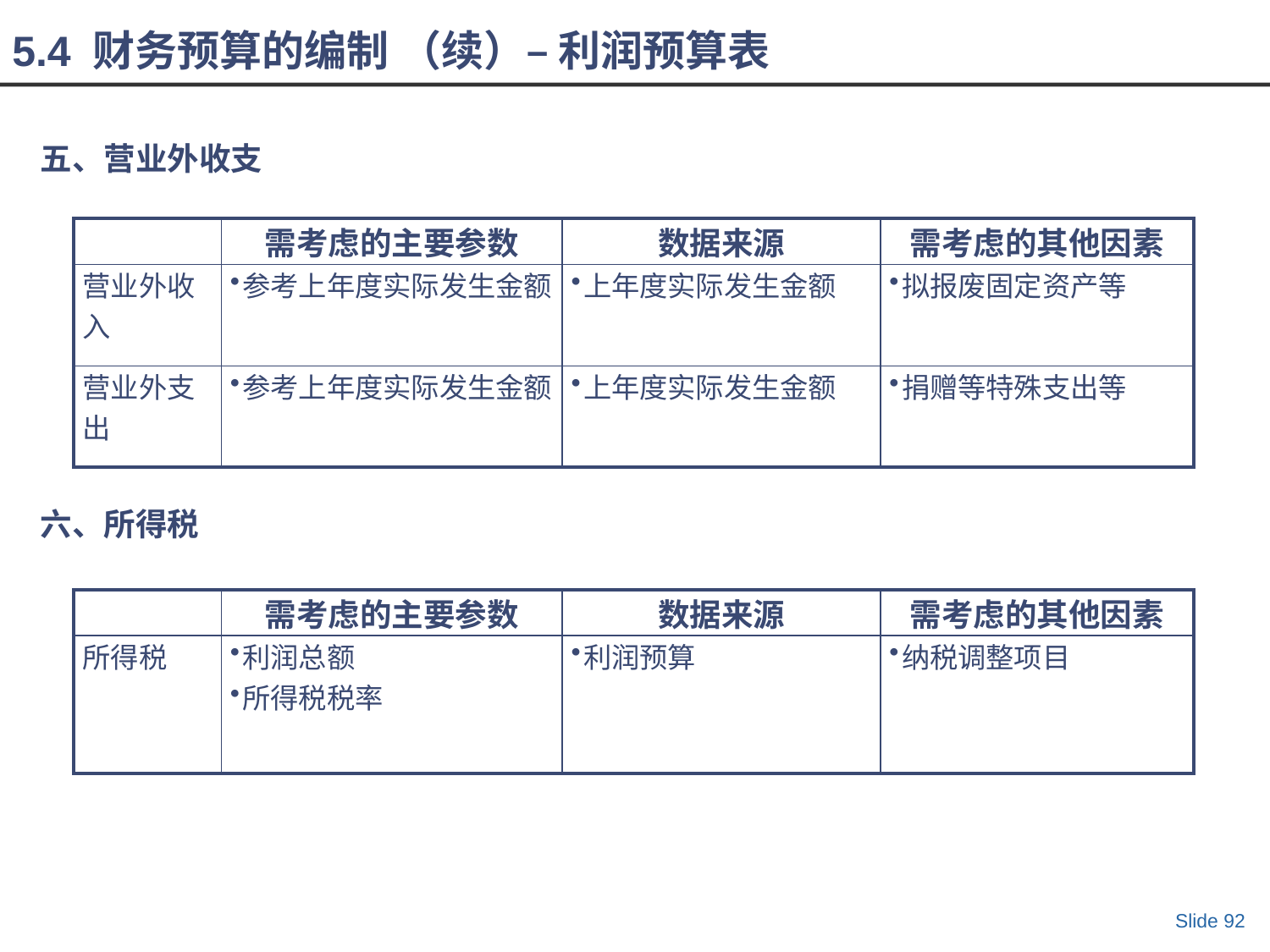

5.4 财务预算的编制 （续）– 利润预算表

五、营业外收支
|  | 需考虑的主要参数 | 数据来源 | 需考虑的其他因素 |
| --- | --- | --- | --- |
| 营业外收入 | 参考上年度实际发生金额 | 上年度实际发生金额 | 拟报废固定资产等 |
| 营业外支出 | 参考上年度实际发生金额 | 上年度实际发生金额 | 捐赠等特殊支出等 |
六、所得税
|  | 需考虑的主要参数 | 数据来源 | 需考虑的其他因素 |
| --- | --- | --- | --- |
| 所得税 | 利润总额 所得税税率 | 利润预算 | 纳税调整项目 |
Slide 92